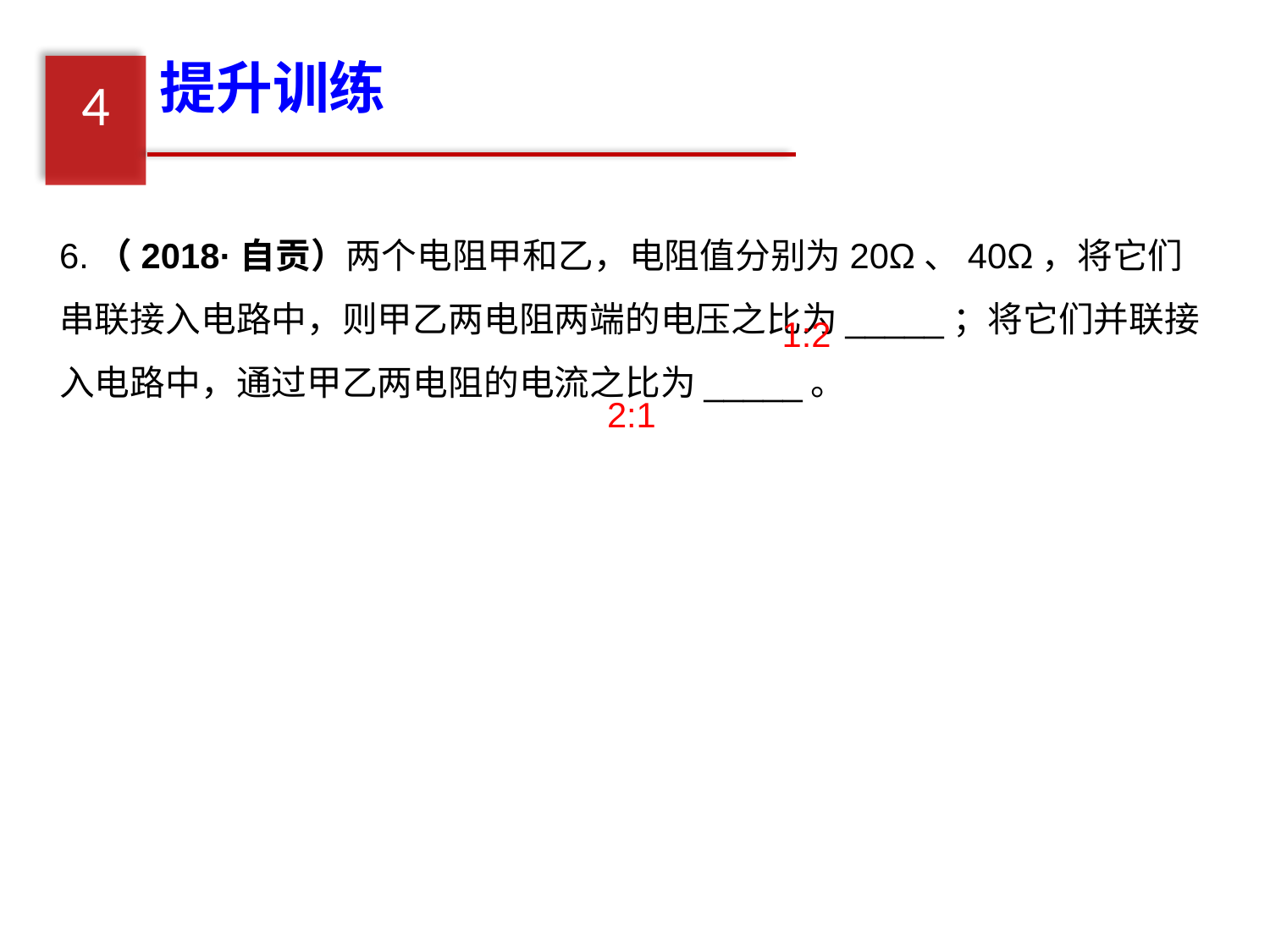

提升训练

4
6.（2018·自贡）两个电阻甲和乙，电阻值分别为20Ω、40Ω，将它们串联接入电路中，则甲乙两电阻两端的电压之比为_____；将它们并联接入电路中，通过甲乙两电阻的电流之比为_____。
1:2
2:1